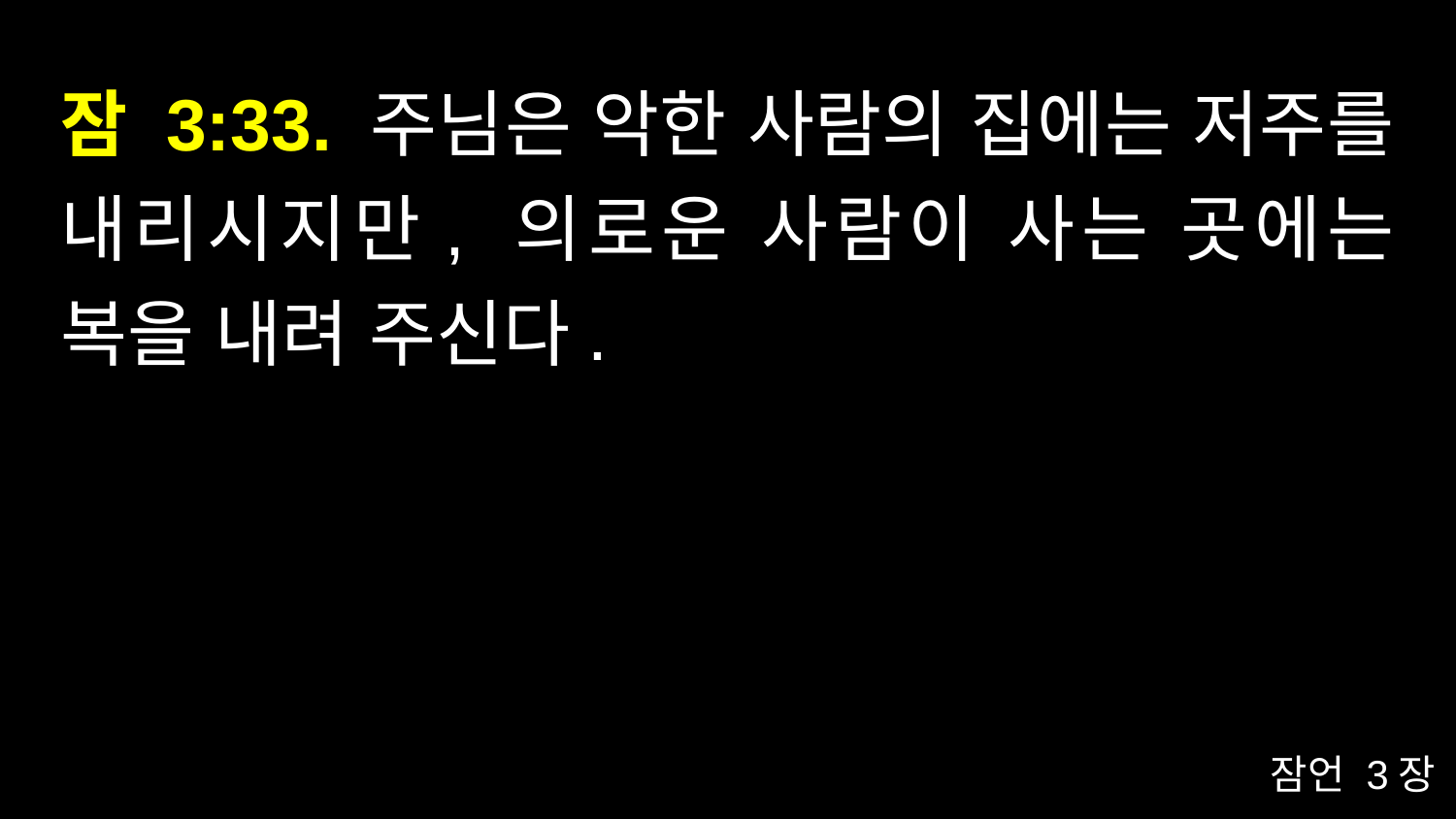

# 잠 3:33. 주님은 악한 사람의 집에는 저주를 내리시지만, 의로운 사람이 사는 곳에는 복을 내려 주신다.
잠언 3장